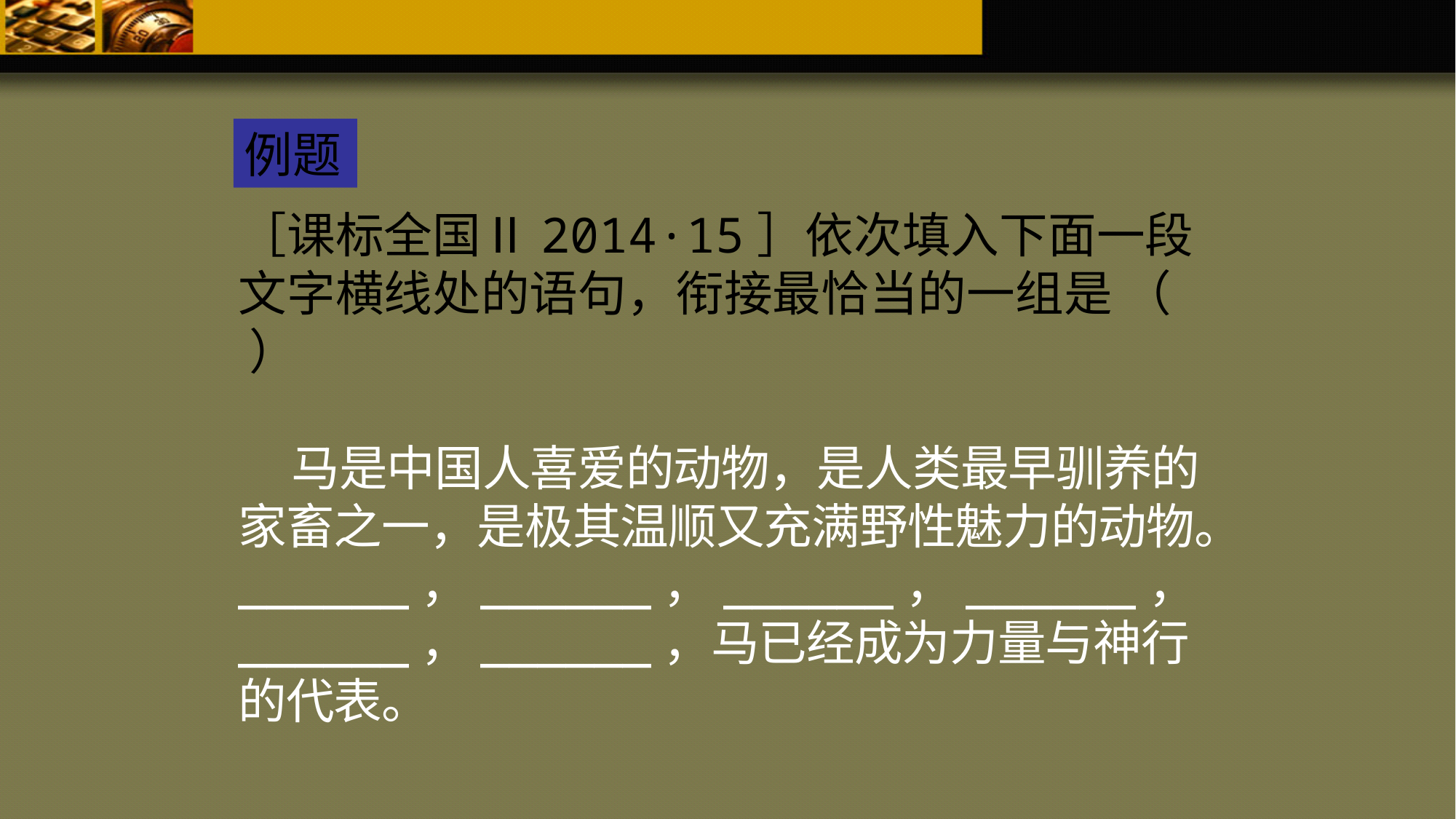

例题
［课标全国Ⅱ2014·15］依次填入下面一段文字横线处的语句，衔接最恰当的一组是 （  ）

    马是中国人喜爱的动物，是人类最早驯养的家畜之一，是极其温顺又充满野性魅力的动物。______，______，______，______，______，______，马已经成为力量与神行的代表。